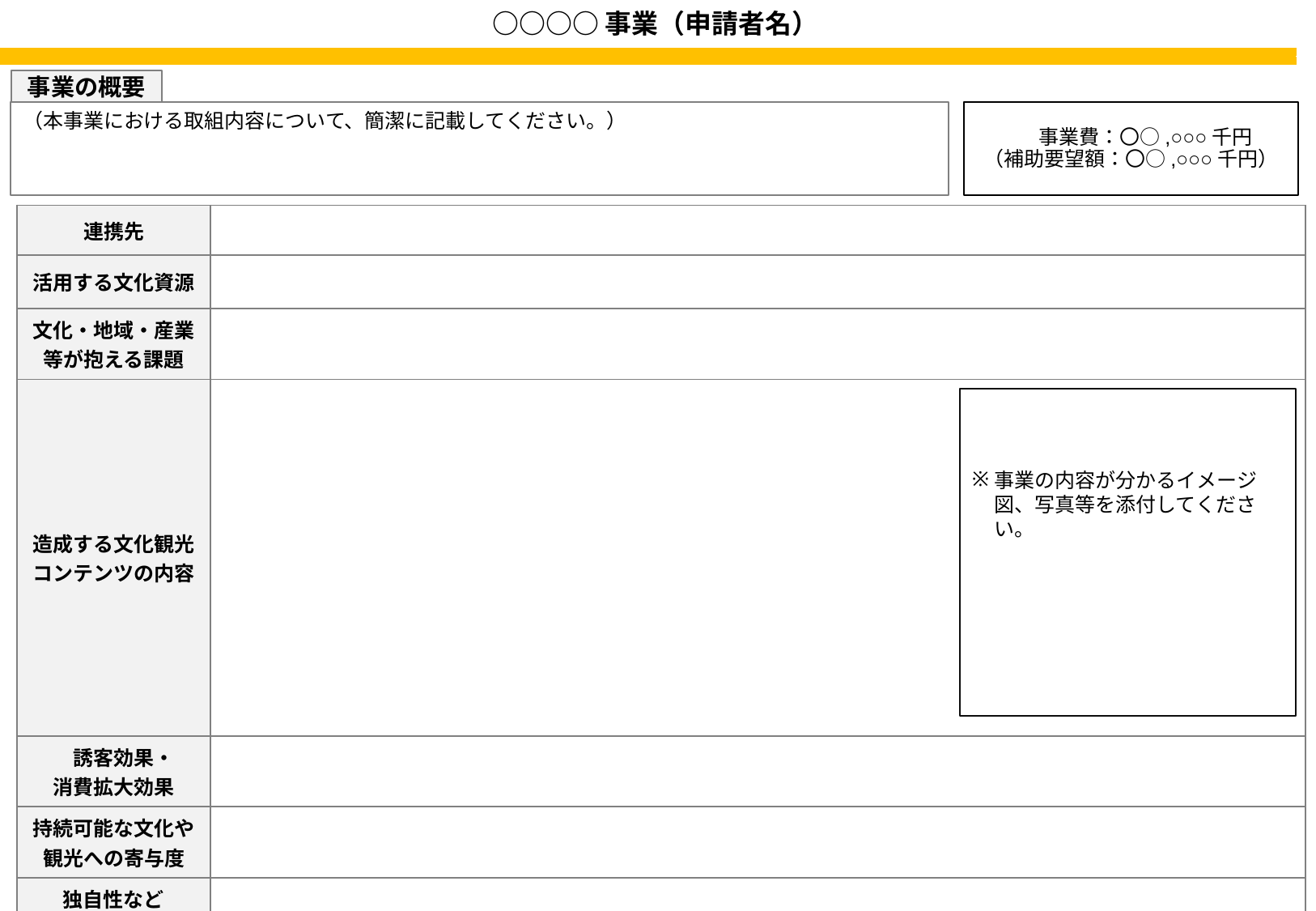

# ○○○○事業（申請者名）
事業の概要
（本事業における取組内容について、簡潔に記載してください。）
　  事業費：〇○,○○○千円
（補助要望額：〇○,○○○千円）
| 連携先 |  |
| --- | --- |
| 活用する文化資源 |  |
| 文化・地域・産業等が抱える課題 |  |
| 造成する文化観光 コンテンツの内容 |  |
| 誘客効果・ 消費拡大効果 |  |
| 持続可能な文化や観光への寄与度 |  |
| 独自性など アピールポイント |  |

事業の内容が分かるイメージ図、写真等を添付してください。